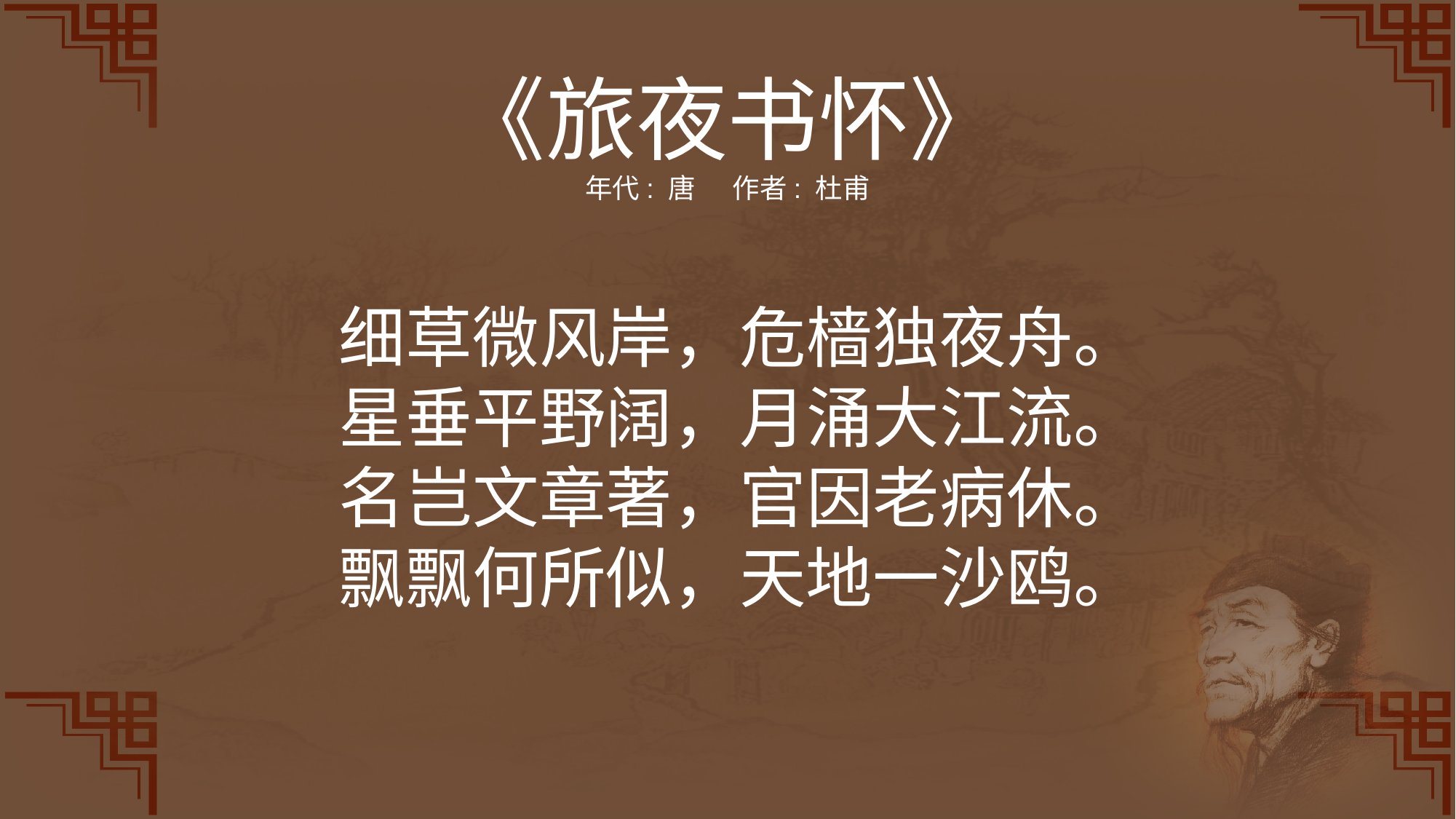

《旅夜书怀》
年代: 唐      作者: 杜甫
细草微风岸，危樯独夜舟。
星垂平野阔，月涌大江流。
名岂文章著，官因老病休。
飘飘何所似，天地一沙鸥。
.